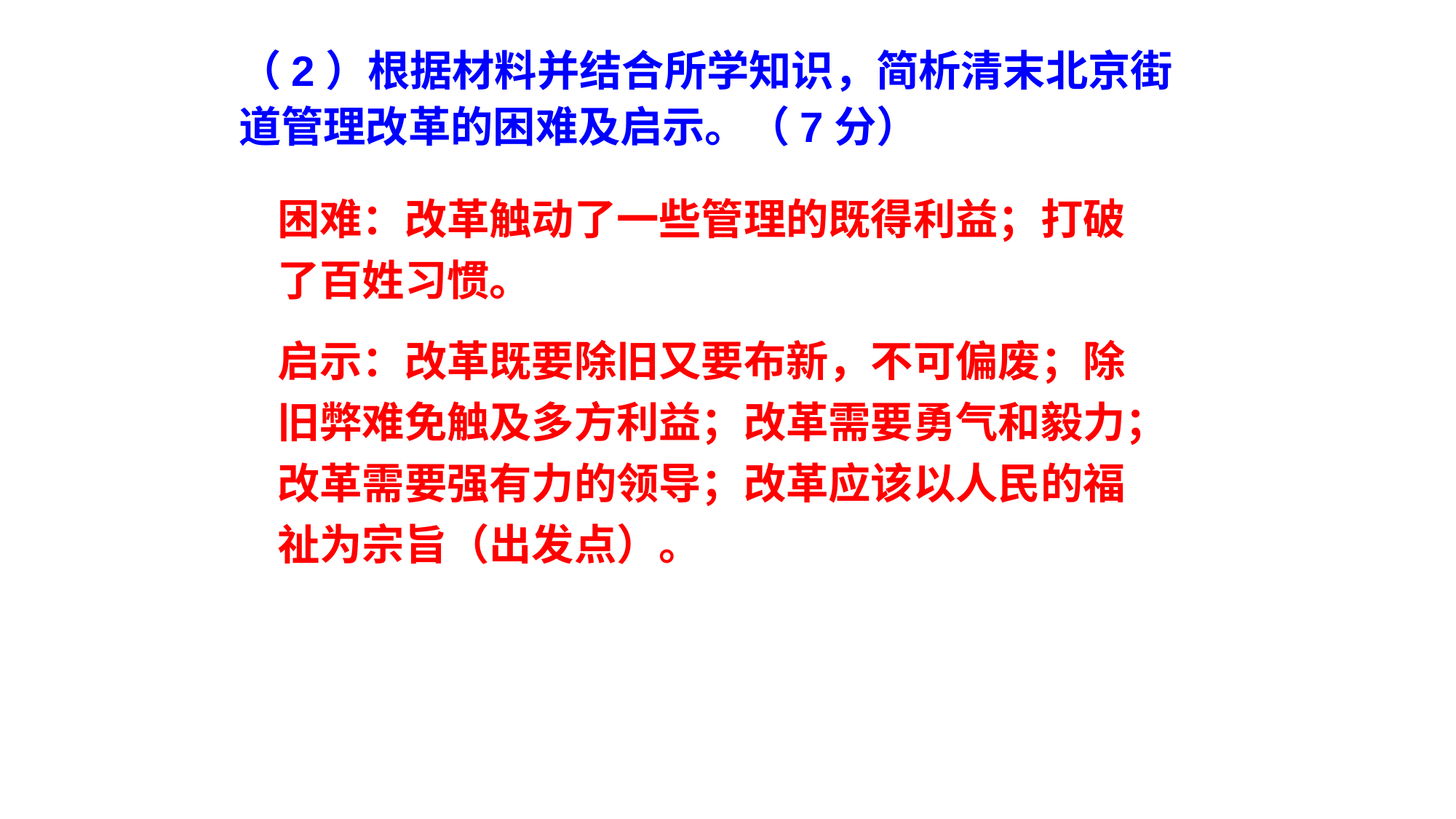

（2）根据材料并结合所学知识，简析清末北京街道管理改革的困难及启示。（7分）
困难：改革触动了一些管理的既得利益；打破了百姓习惯。
启示：改革既要除旧又要布新，不可偏废；除旧弊难免触及多方利益；改革需要勇气和毅力；改革需要强有力的领导；改革应该以人民的福祉为宗旨（出发点）。